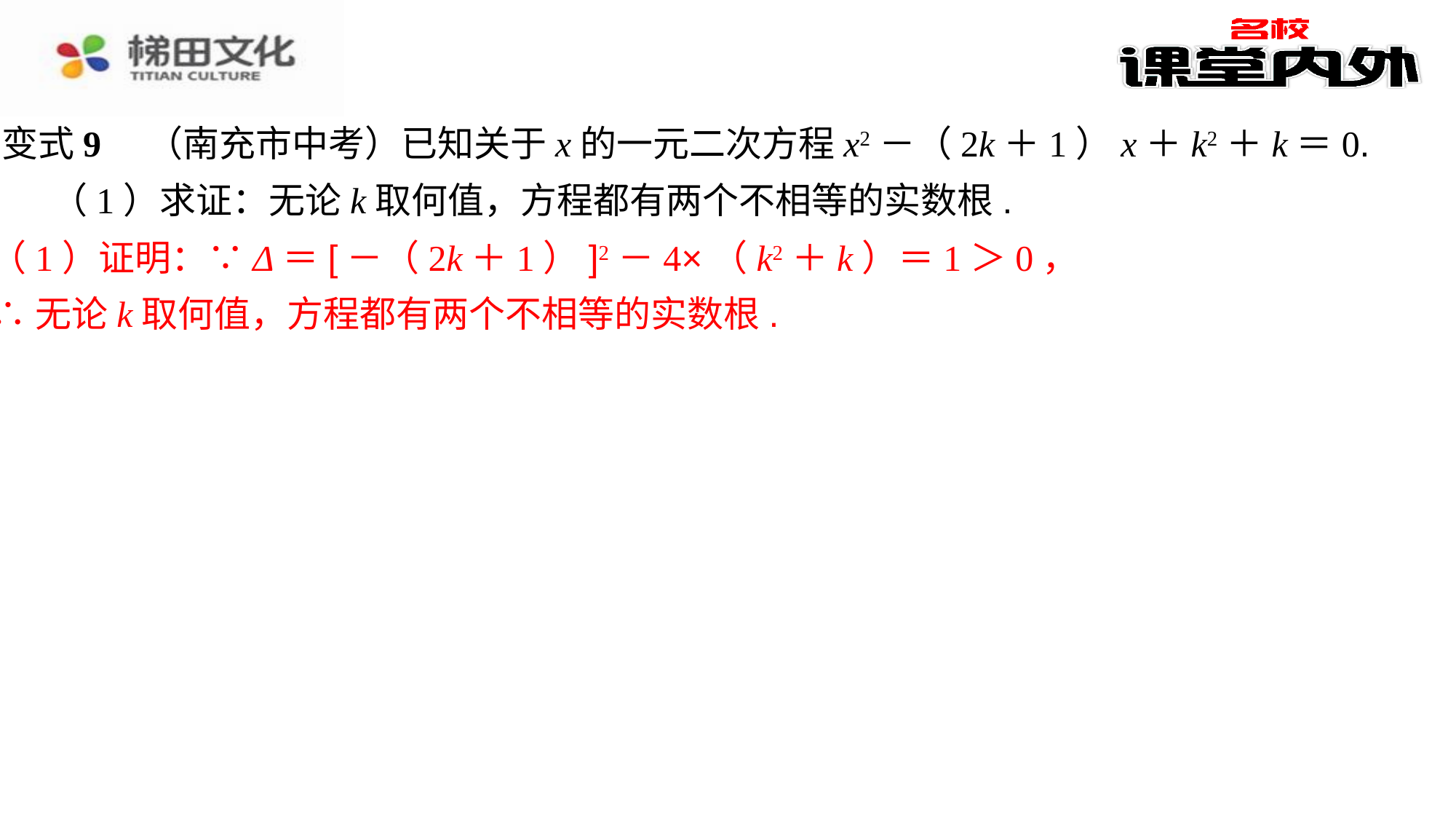

变式9　（南充市中考）已知关于x的一元二次方程x2－（2k＋1）x＋k2＋k＝0.
（1）求证：无论k取何值，方程都有两个不相等的实数根.
（1）证明：∵Δ＝[－（2k＋1）]2－4×（k2＋k）＝1＞0，
∴无论k取何值，方程都有两个不相等的实数根.